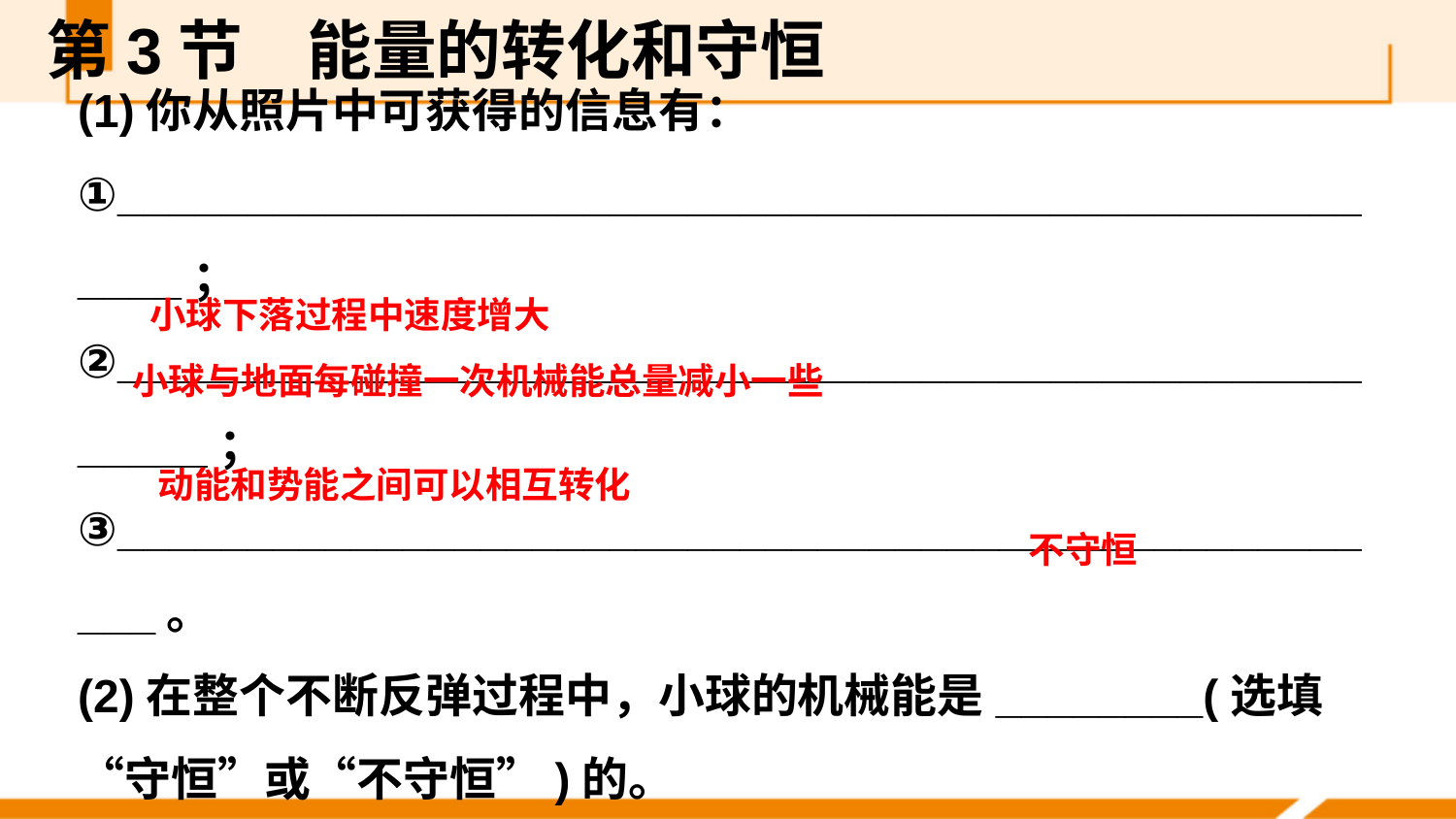

第3节　能量的转化和守恒
(1)你从照片中可获得的信息有：
①____________________________________________________；
②_____________________________________________________；
③___________________________________________________。
(2)在整个不断反弹过程中，小球的机械能是________(选填“守恒”或“不守恒”)的。
小球下落过程中速度增大
小球与地面每碰撞一次机械能总量减小一些
动能和势能之间可以相互转化
不守恒